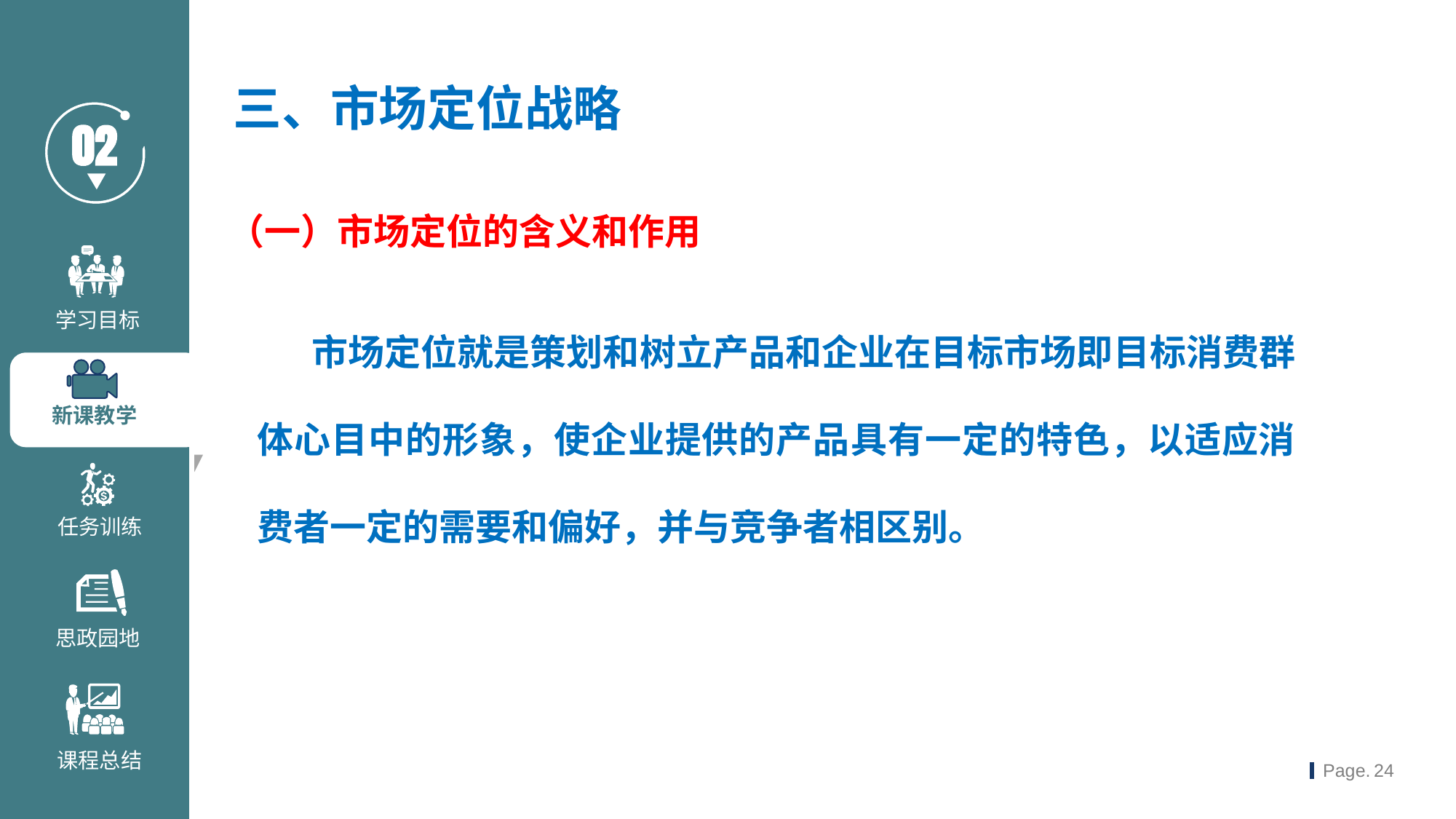

三、市场定位战略
（一）市场定位的含义和作用
市场定位就是策划和树立产品和企业在目标市场即目标消费群体心目中的形象，使企业提供的产品具有一定的特色，以适应消费者一定的需要和偏好，并与竞争者相区别。